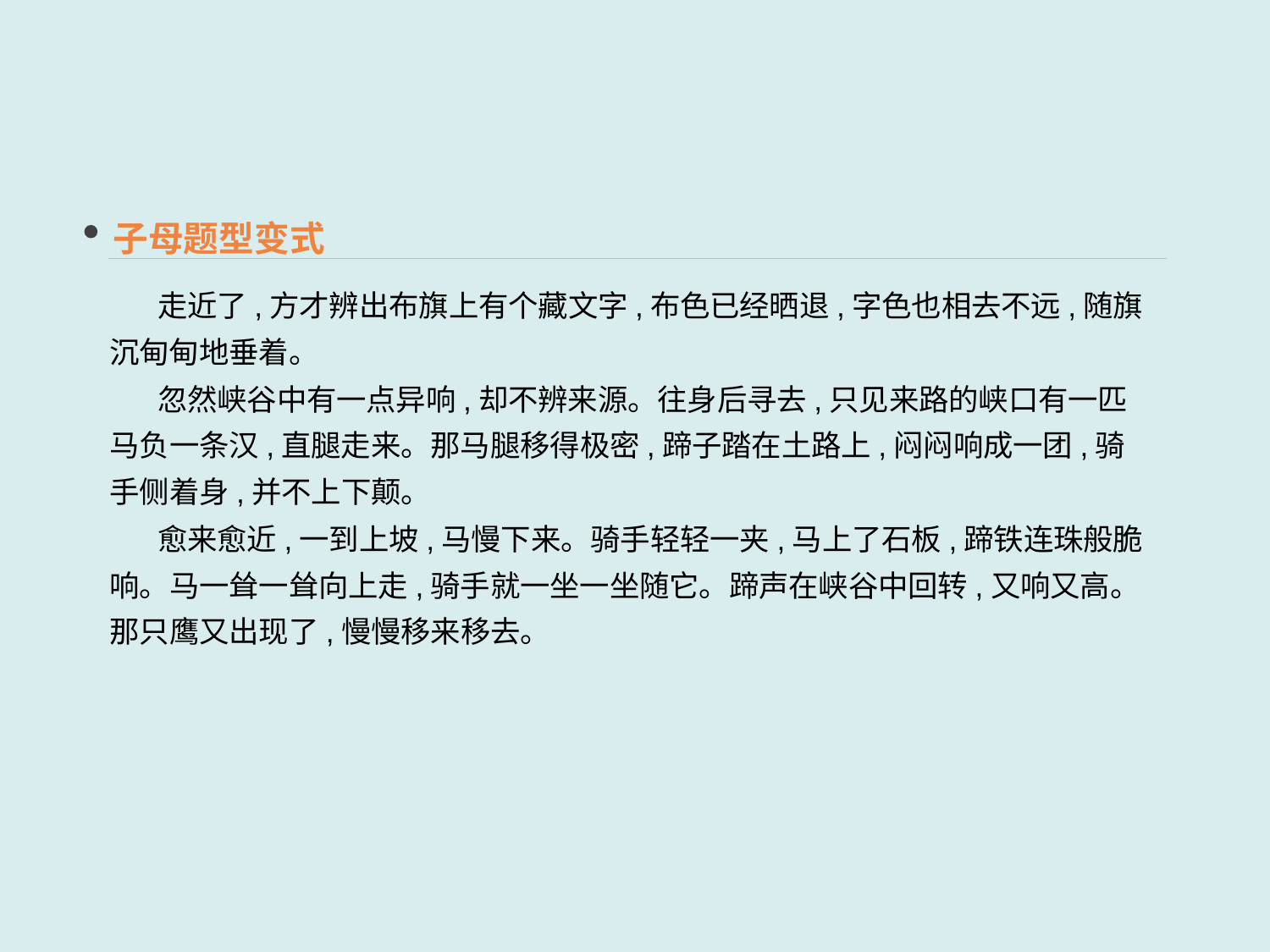

子母题型变式

      走近了,方才辨出布旗上有个藏文字,布色已经晒退,字色也相去不远,随旗沉甸甸地垂着。
      忽然峡谷中有一点异响,却不辨来源。往身后寻去,只见来路的峡口有一匹马负一条汉,直腿走来。那马腿移得极密,蹄子踏在土路上,闷闷响成一团,骑手侧着身,并不上下颠。
      愈来愈近,一到上坡,马慢下来。骑手轻轻一夹,马上了石板,蹄铁连珠般脆响。马一耸一耸向上走,骑手就一坐一坐随它。蹄声在峡谷中回转,又响又高。那只鹰又出现了,慢慢移来移去。